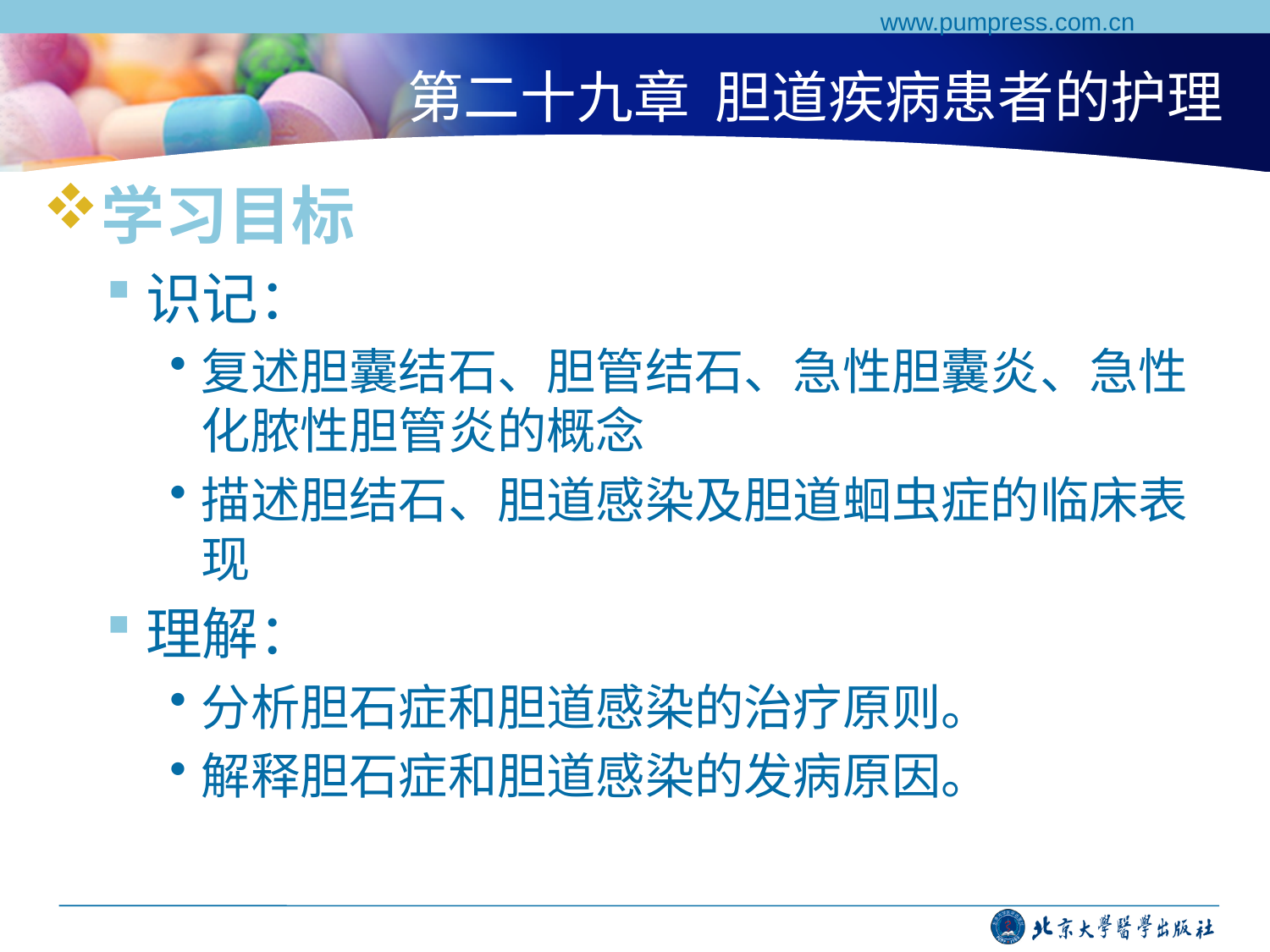

www.pumpress.com.cn
# 第二十九章  胆道疾病患者的护理
学习目标
识记：
复述胆囊结石、胆管结石、急性胆囊炎、急性化脓性胆管炎的概念
描述胆结石、胆道感染及胆道蛔虫症的临床表现
理解：
分析胆石症和胆道感染的治疗原则。
解释胆石症和胆道感染的发病原因。